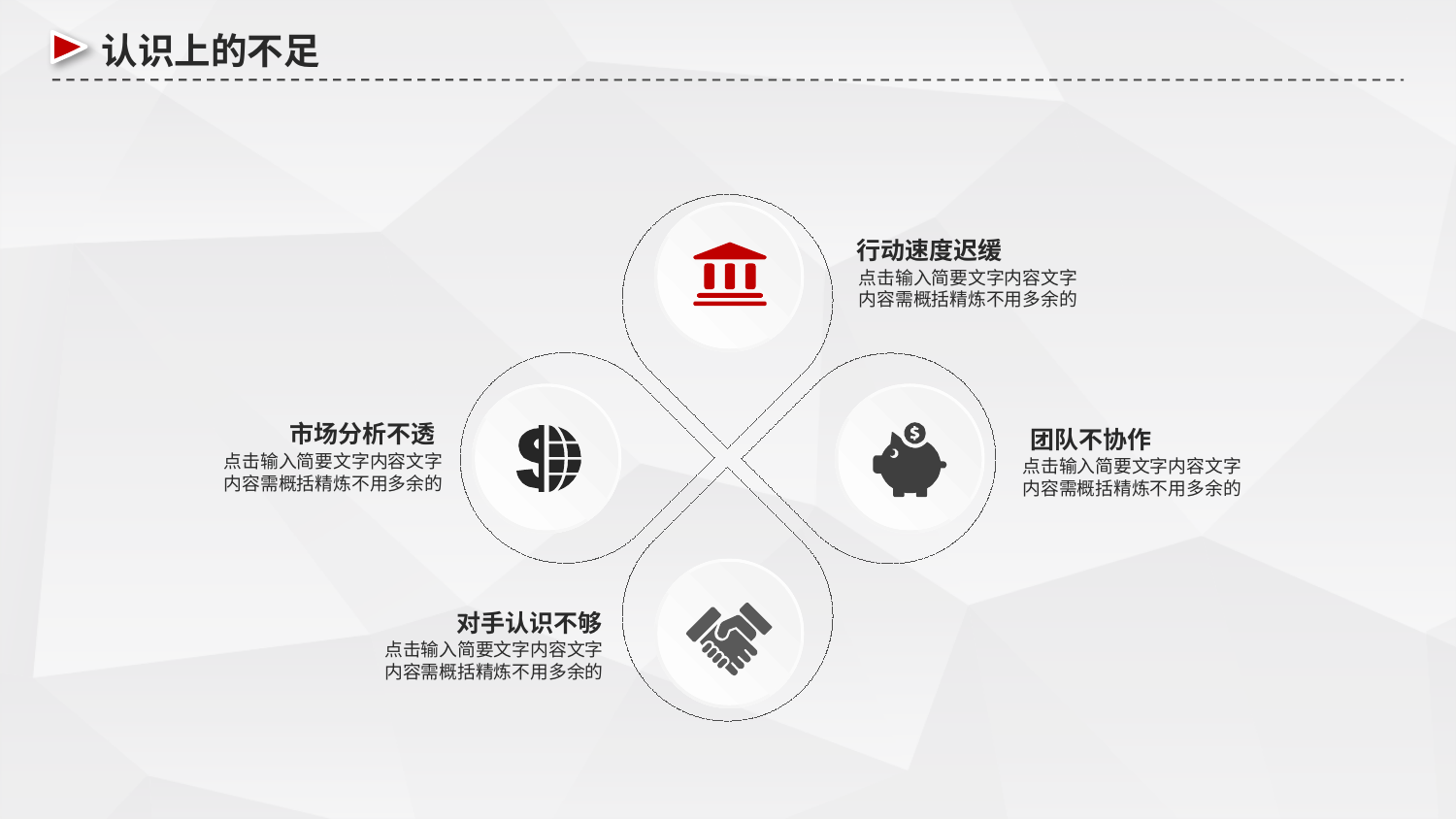

认识上的不足

行动速度迟缓
点击输入简要文字内容文字
内容需概括精炼不用多余的

市场分析不透
点击输入简要文字内容文字
内容需概括精炼不用多余的
团队不协作
点击输入简要文字内容文字
内容需概括精炼不用多余的

对手认识不够
点击输入简要文字内容文字
内容需概括精炼不用多余的